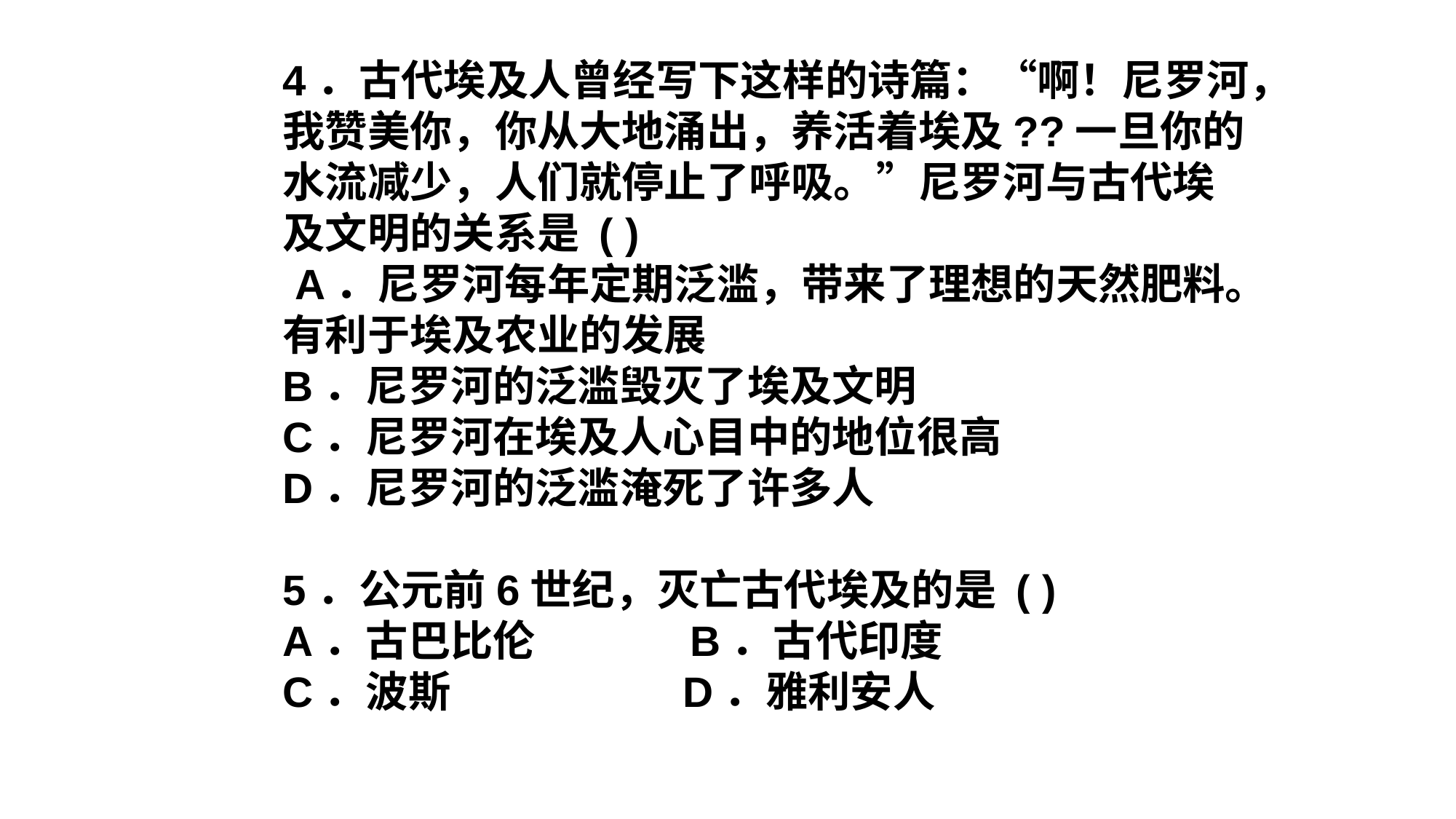

4．古代埃及人曾经写下这样的诗篇：“啊！尼罗河，我赞美你，你从大地涌出，养活着埃及??一旦你的水流减少，人们就停止了呼吸。”尼罗河与古代埃及文明的关系是 ( )
 A．尼罗河每年定期泛滥，带来了理想的天然肥料。有利于埃及农业的发展
B．尼罗河的泛滥毁灭了埃及文明
C．尼罗河在埃及人心目中的地位很高
D．尼罗河的泛滥淹死了许多人

5．公元前6世纪，灭亡古代埃及的是 ( )
A．古巴比伦               B．古代印度
C．波斯                       D．雅利安人